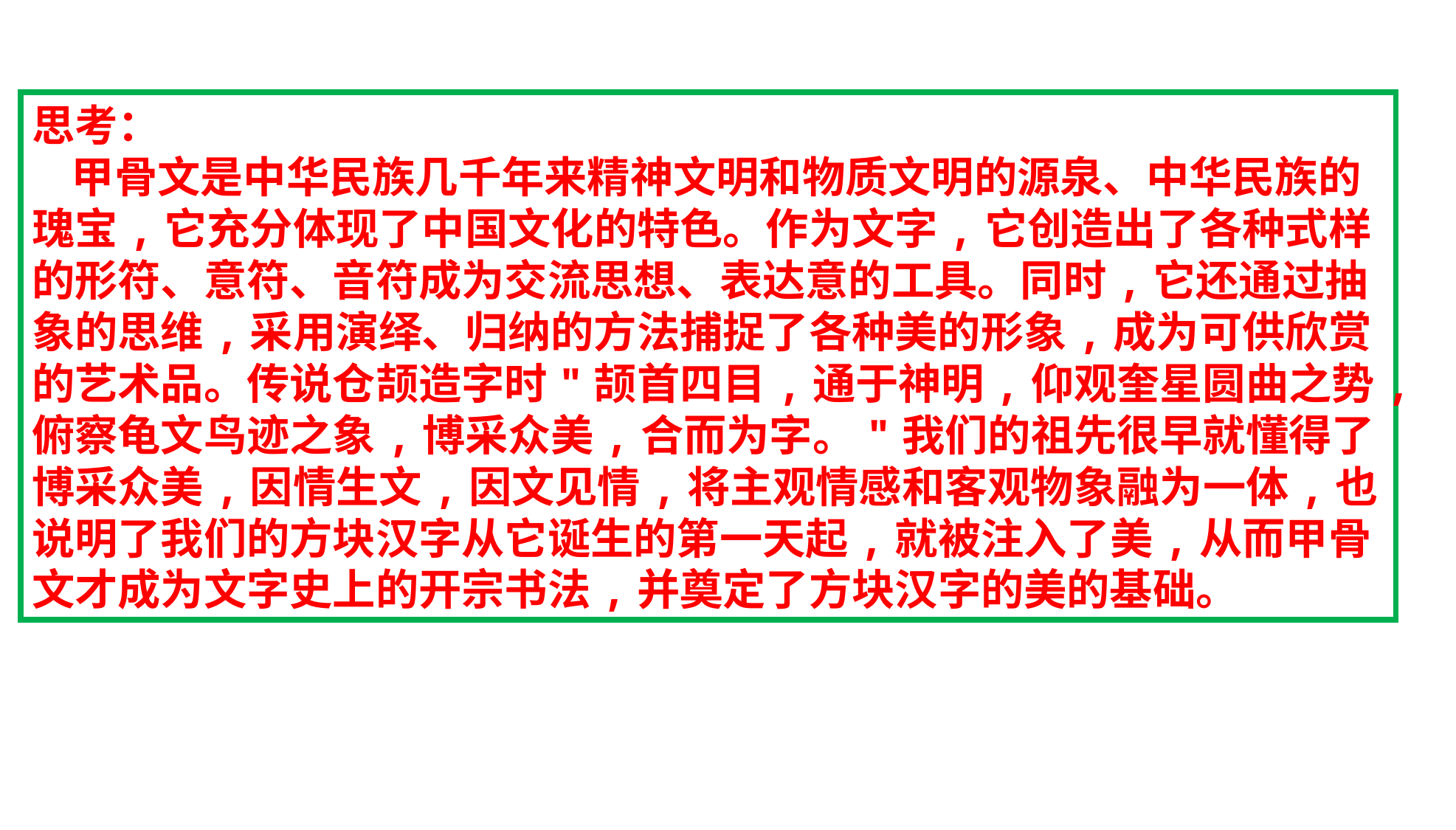

思考：
   甲骨文是中华民族几千年来精神文明和物质文明的源泉、中华民族的瑰宝,它充分体现了中国文化的特色。作为文字,它创造出了各种式样的形符、意符、音符成为交流思想、表达意的工具。同时,它还通过抽象的思维,采用演绎、归纳的方法捕捉了各种美的形象,成为可供欣赏的艺术品。传说仓颉造字时"颉首四目,通于神明,仰观奎星圆曲之势,俯察龟文鸟迹之象,博采众美,合而为字。"我们的祖先很早就懂得了博采众美,因情生文,因文见情,将主观情感和客观物象融为一体,也说明了我们的方块汉字从它诞生的第一天起,就被注入了美,从而甲骨文才成为文字史上的开宗书法,并奠定了方块汉字的美的基础。